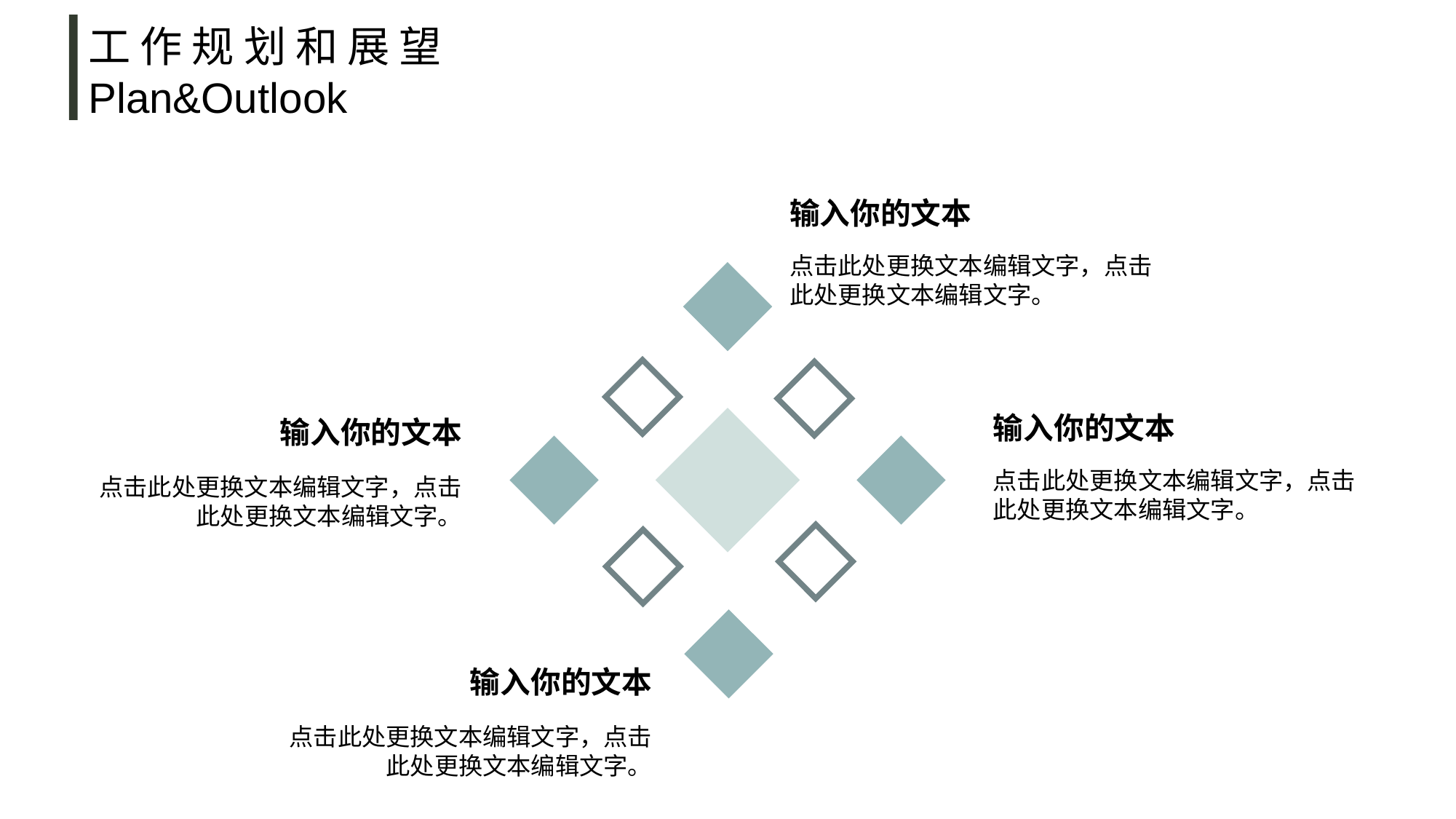

工 作 规 划 和 展 望
Plan&Outlook
输入你的文本
点击此处更换文本编辑文字，点击此处更换文本编辑文字。

输入你的文本
输入你的文本

点击此处更换文本编辑文字，点击此处更换文本编辑文字。
点击此处更换文本编辑文字，点击此处更换文本编辑文字。

输入你的文本
点击此处更换文本编辑文字，点击此处更换文本编辑文字。